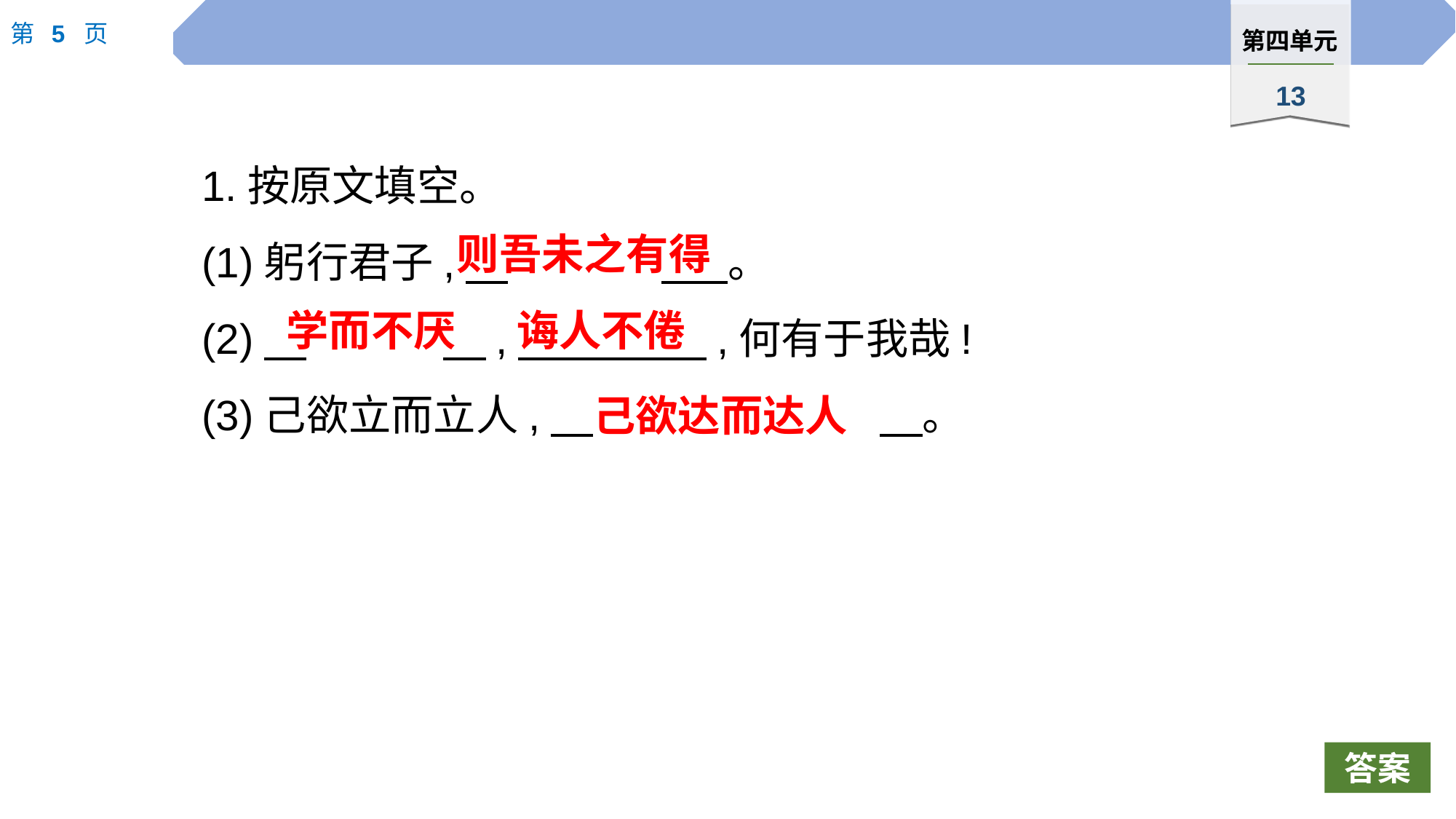

1.按原文填空。
(1)躬行君子,　		       。
(2)　		　,　           　,何有于我哉!
(3)己欲立而立人,　			　。
则吾未之有得
学而不厌
诲人不倦
己欲达而达人
答案